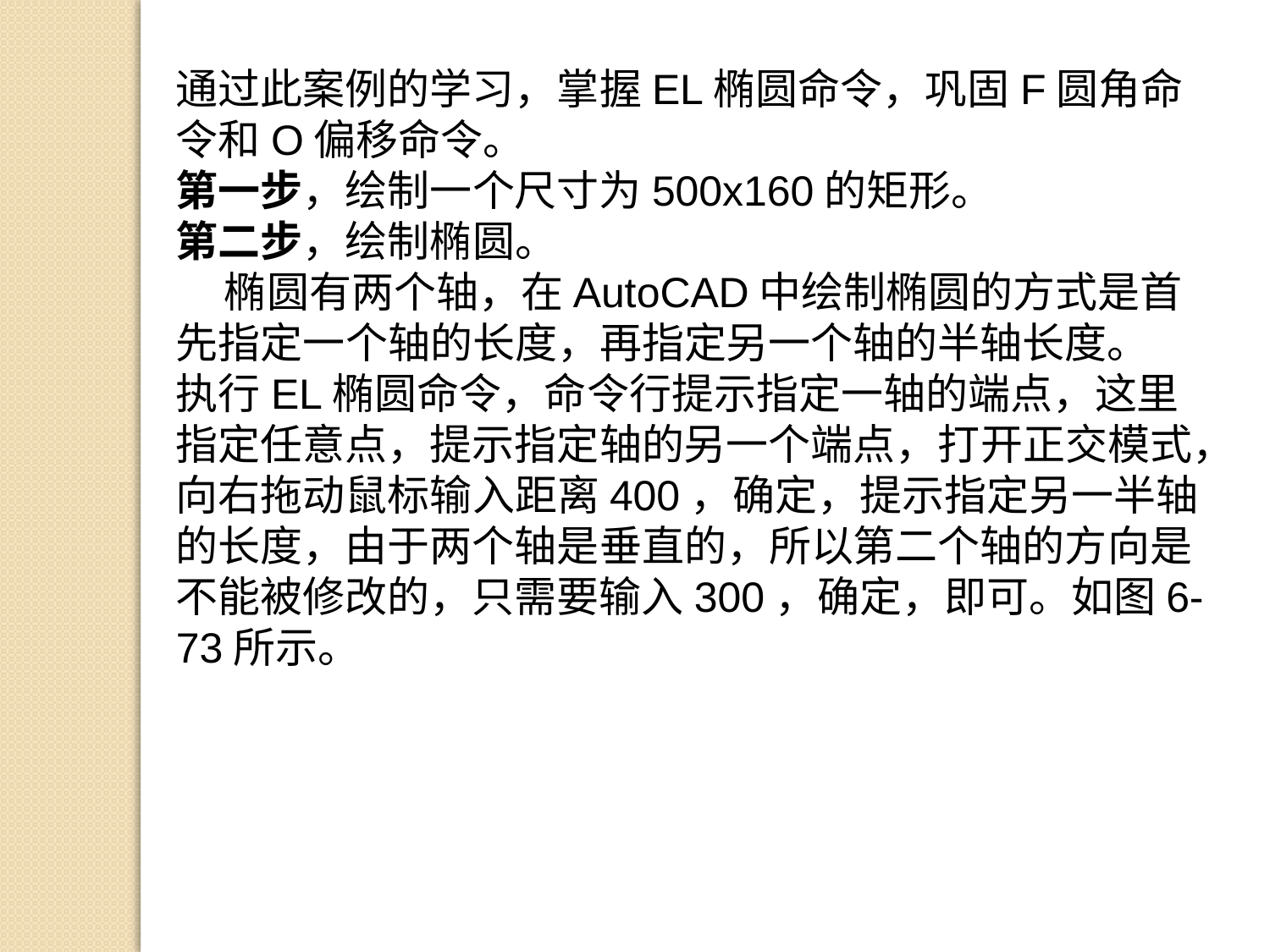

通过此案例的学习，掌握EL椭圆命令，巩固F圆角命令和O偏移命令。
第一步，绘制一个尺寸为500x160的矩形。
第二步，绘制椭圆。
    椭圆有两个轴，在AutoCAD中绘制椭圆的方式是首先指定一个轴的长度，再指定另一个轴的半轴长度。
执行EL椭圆命令，命令行提示指定一轴的端点，这里指定任意点，提示指定轴的另一个端点，打开正交模式，向右拖动鼠标输入距离400，确定，提示指定另一半轴的长度，由于两个轴是垂直的，所以第二个轴的方向是不能被修改的，只需要输入300，确定，即可。如图6-73所示。